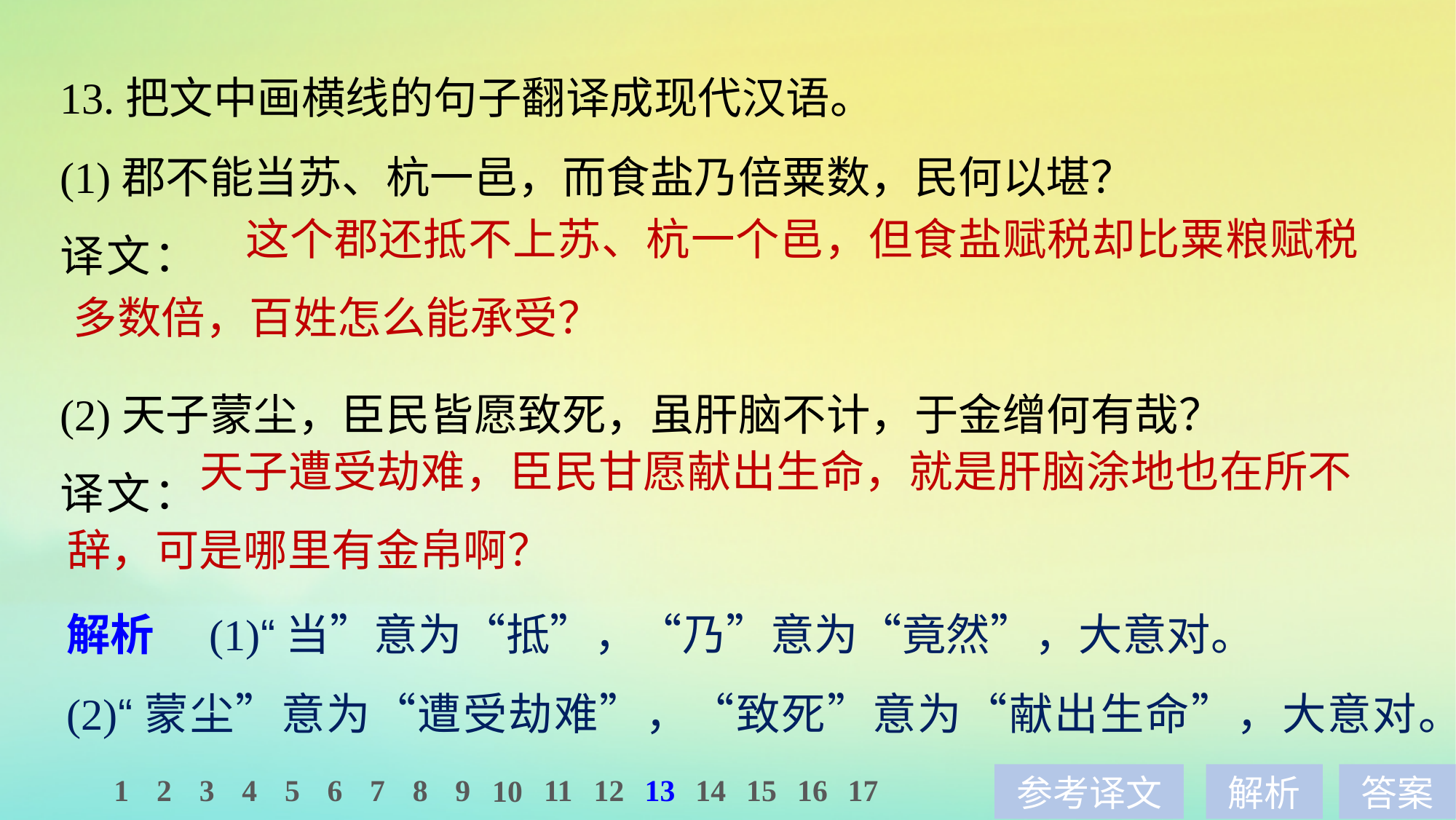

13.把文中画横线的句子翻译成现代汉语。
(1)郡不能当苏、杭一邑，而食盐乃倍粟数，民何以堪？
译文：
(2)天子蒙尘，臣民皆愿致死，虽肝脑不计，于金缯何有哉？
译文：
	     这个郡还抵不上苏、杭一个邑，但食盐赋税却比粟粮赋税多数倍，百姓怎么能承受？
            天子遭受劫难，臣民甘愿献出生命，就是肝脑涂地也在所不辞，可是哪里有金帛啊？
解析　(1)“当”意为“抵”，“乃”意为“竟然”，大意对。
(2)“蒙尘”意为“遭受劫难”，“致死”意为“献出生命”，大意对。
1
2
3
4
5
6
7
8
9
11
12
13
14
15
16
17
10
参考译文
解析
答案